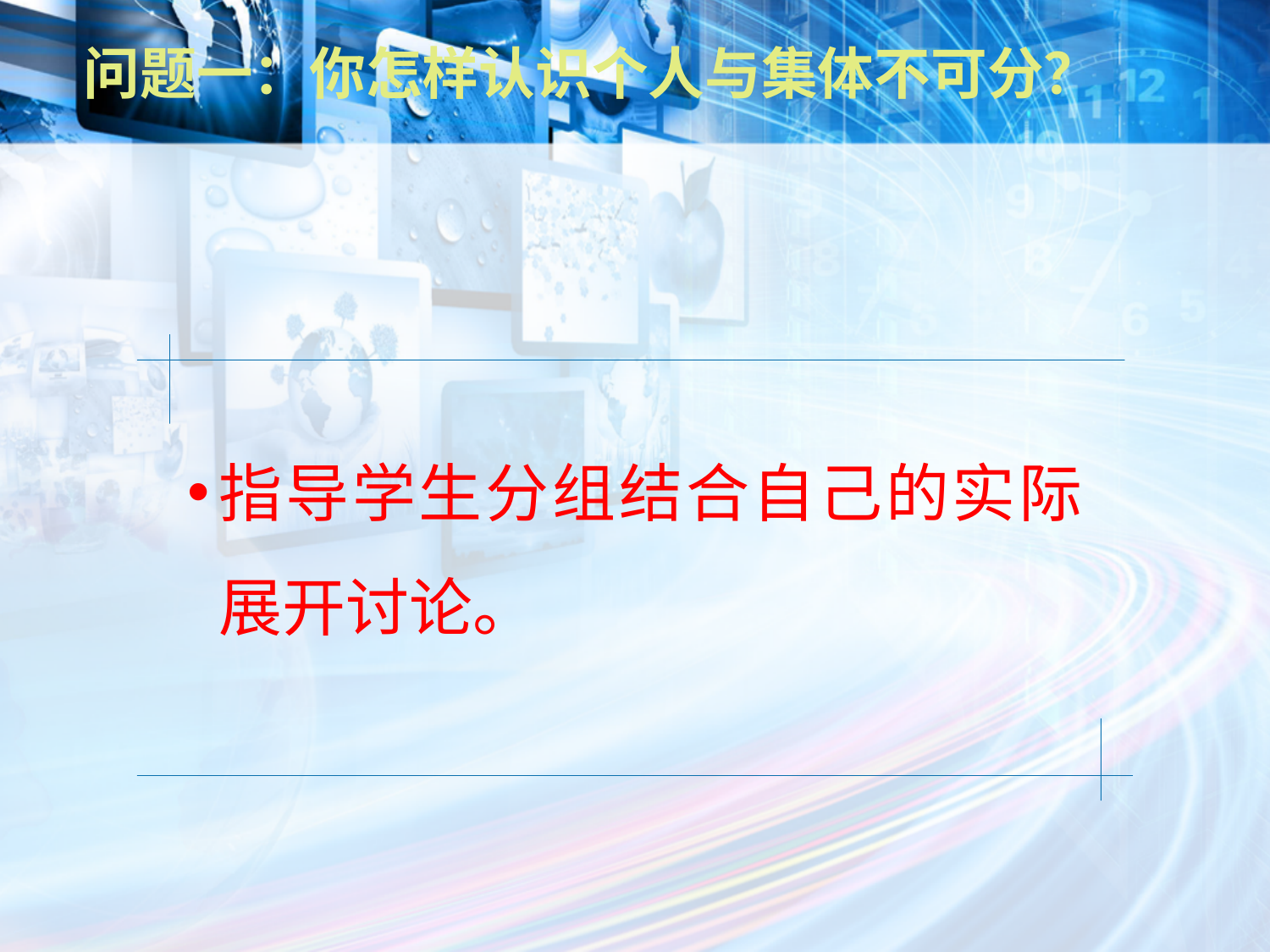

问题一：你怎样认识个人与集体不可分？

指导学生分组结合自己的实际展开讨论。